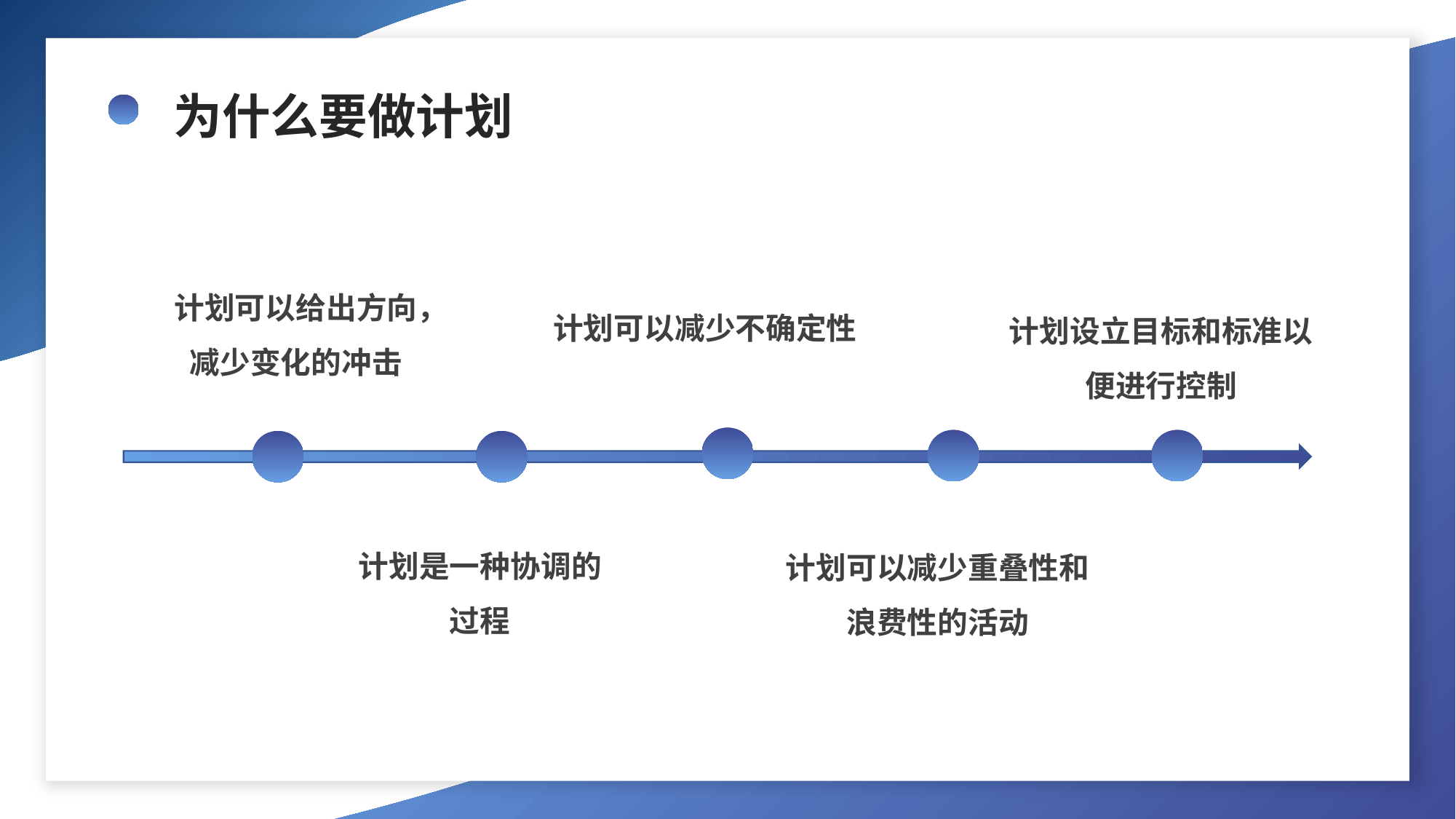

为什么要做计划

计划可以给出方向，减少变化的冲击
计划可以减少不确定性
计划设立目标和标准以便进行控制

计划可以减少重叠性和浪费性的活动
计划是一种协调的过程